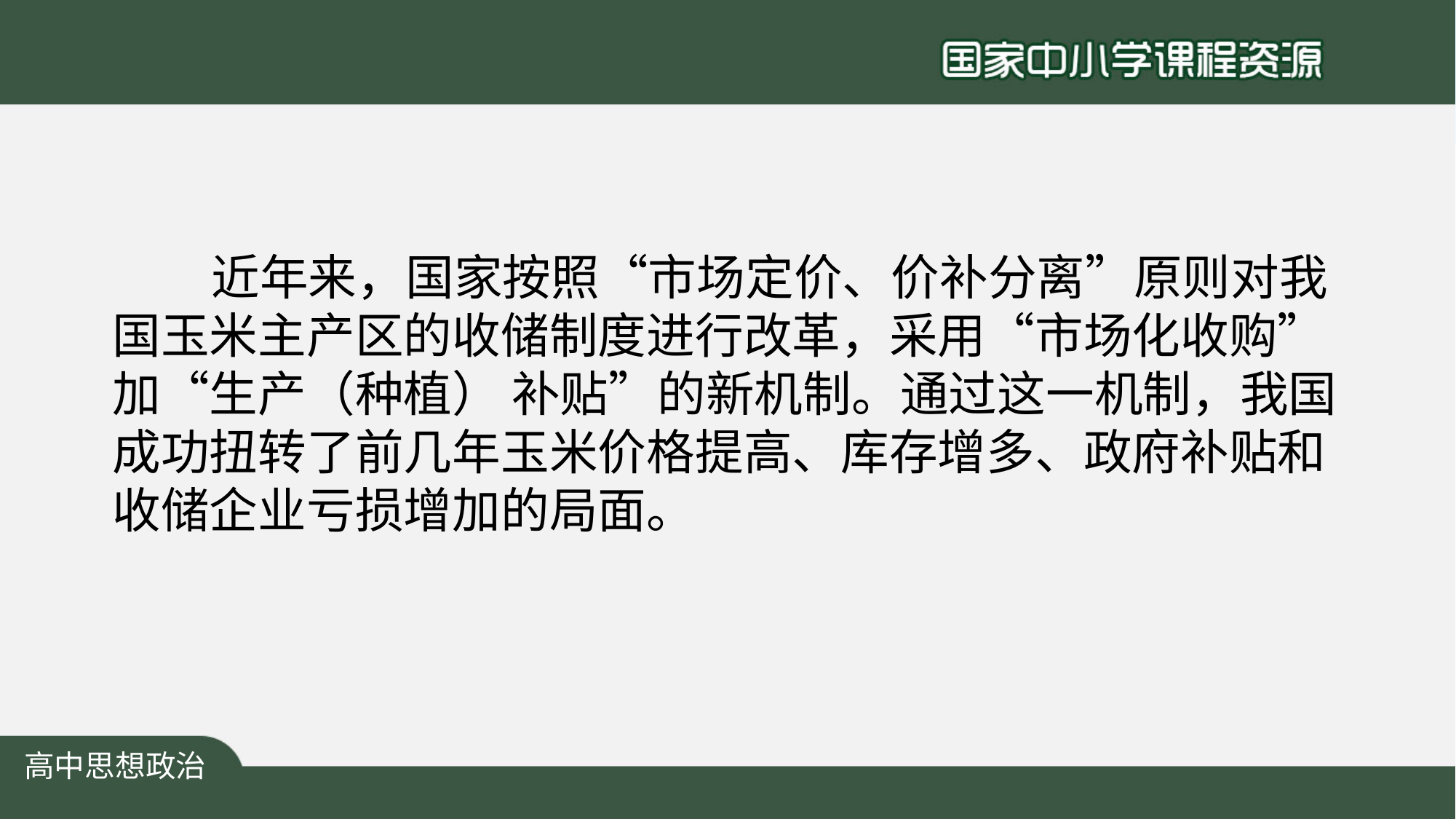

近年来，国家按照“市场定价、价补分离”原则对我国玉米主产区的收储制度进行改革，采用“市场化收购”加“生产（种植） 补贴”的新机制。通过这一机制，我国成功扭转了前几年玉米价格提高、库存增多、政府补贴和收储企业亏损增加的局面。